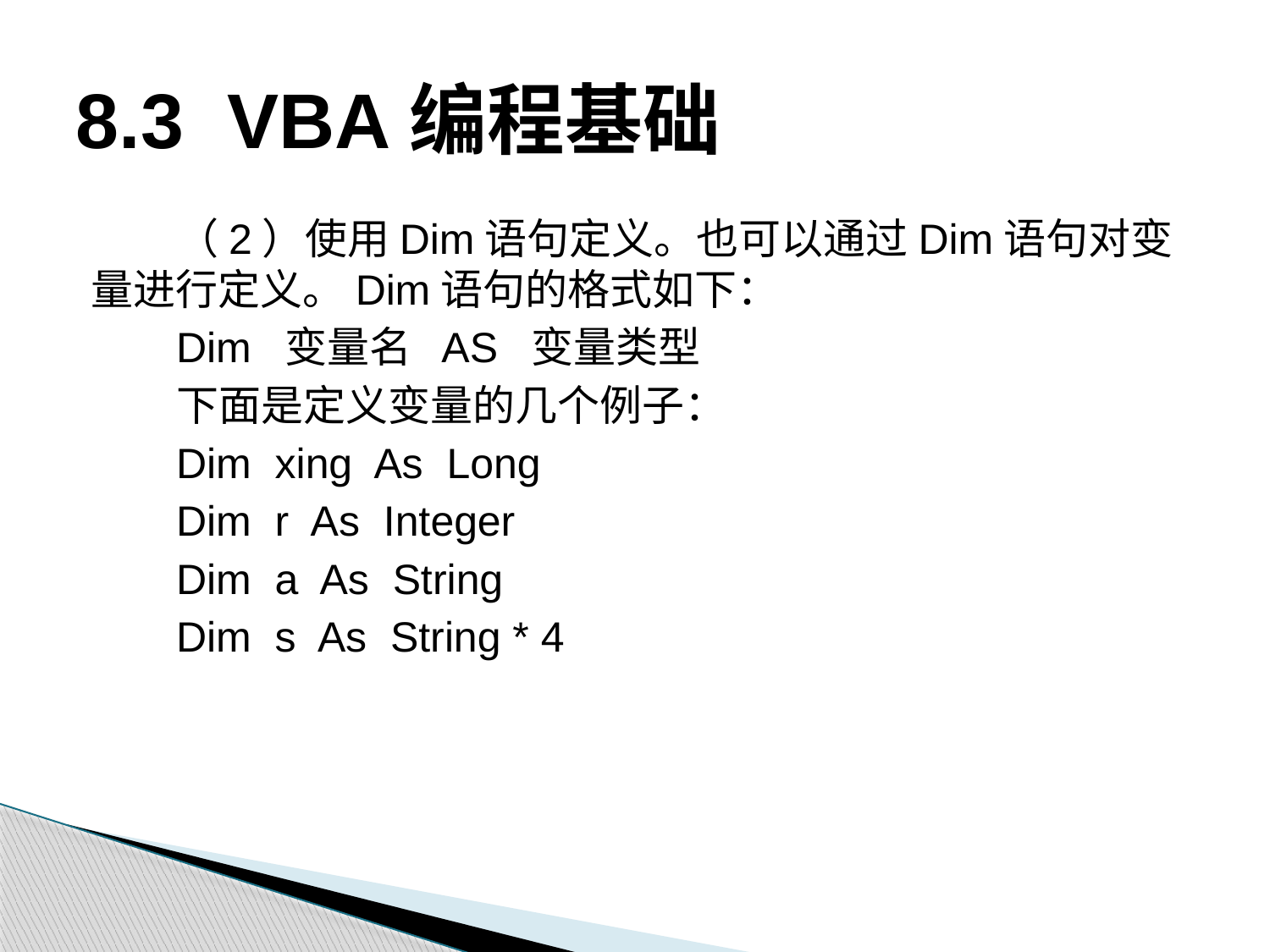

# 8.3  VBA编程基础
（2）使用Dim语句定义。也可以通过Dim语句对变量进行定义。Dim语句的格式如下：
Dim  变量名  AS  变量类型
下面是定义变量的几个例子：
Dim  xing  As  Long
Dim  r  As  Integer
Dim  a  As  String
Dim  s  As  String * 4